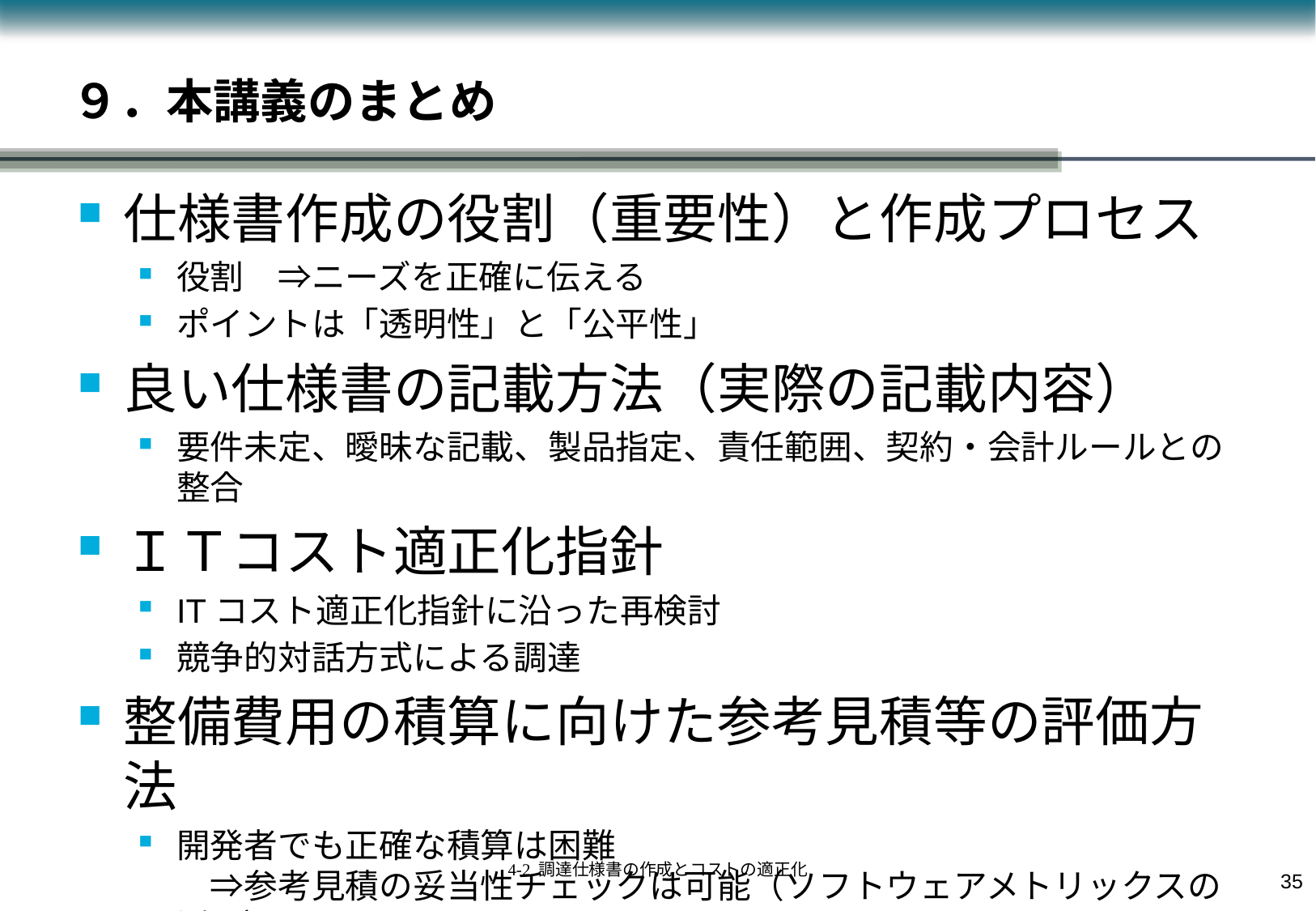

# ９．本講義のまとめ
仕様書作成の役割（重要性）と作成プロセス
役割　⇒ニーズを正確に伝える
ポイントは「透明性」と「公平性」
良い仕様書の記載方法（実際の記載内容）
要件未定、曖昧な記載、製品指定、責任範囲、契約・会計ルールとの整合
ＩＴコスト適正化指針
ITコスト適正化指針に沿った再検討
競争的対話方式による調達
整備費用の積算に向けた参考見積等の評価方法
開発者でも正確な積算は困難
　⇒参考見積の妥当性チェックは可能（ソフトウェアメトリックスの活用）

35
4-2 調達仕様書の作成とコストの適正化